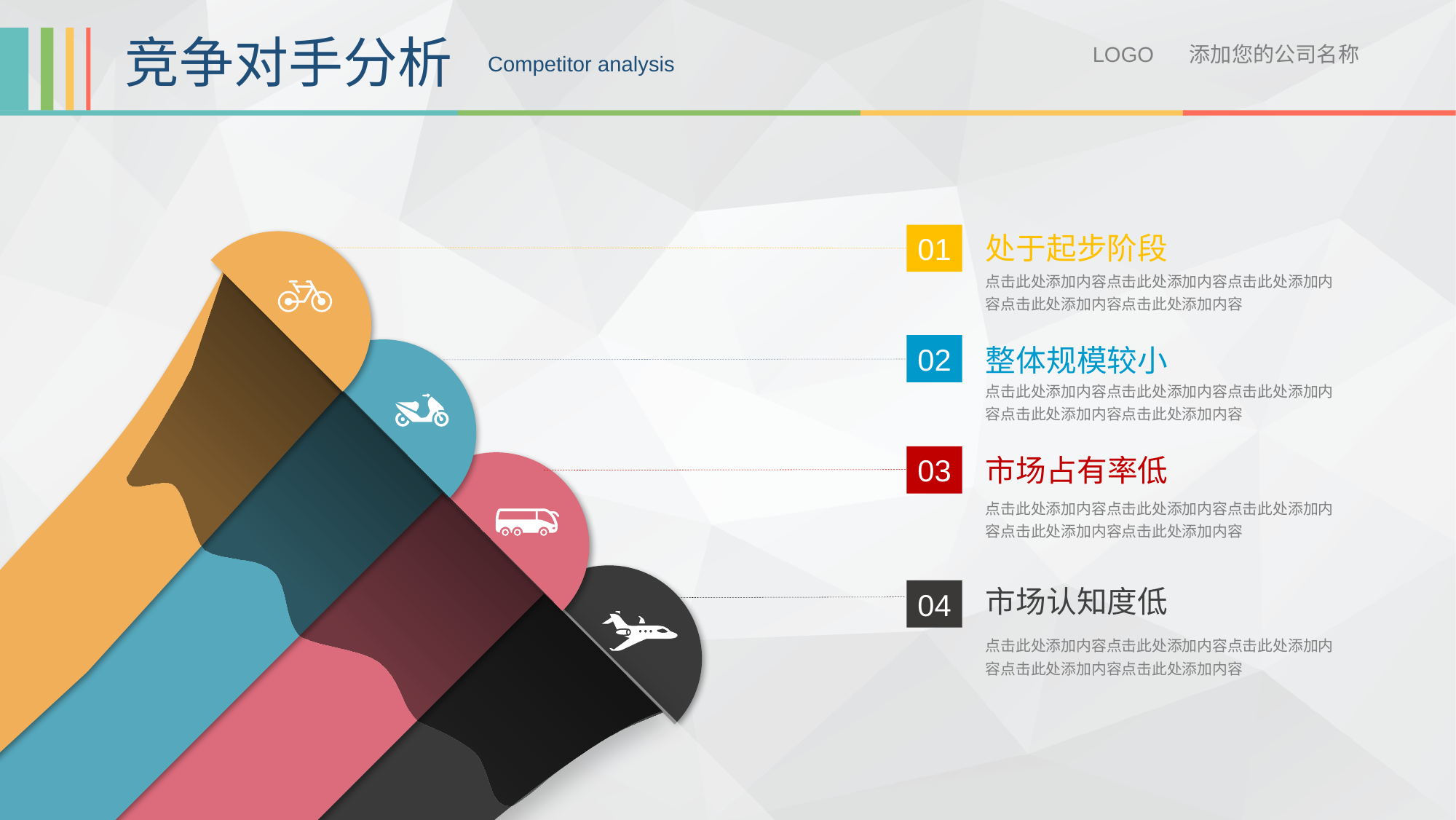

竞争对手分析

LOGO     添加您的公司名称
Competitor analysis

处于起步阶段
01
点击此处添加内容点击此处添加内容点击此处添加内容点击此处添加内容点击此处添加内容
02
整体规模较小
点击此处添加内容点击此处添加内容点击此处添加内容点击此处添加内容点击此处添加内容
03
市场占有率低
点击此处添加内容点击此处添加内容点击此处添加内容点击此处添加内容点击此处添加内容
市场认知度低
04
点击此处添加内容点击此处添加内容点击此处添加内容点击此处添加内容点击此处添加内容